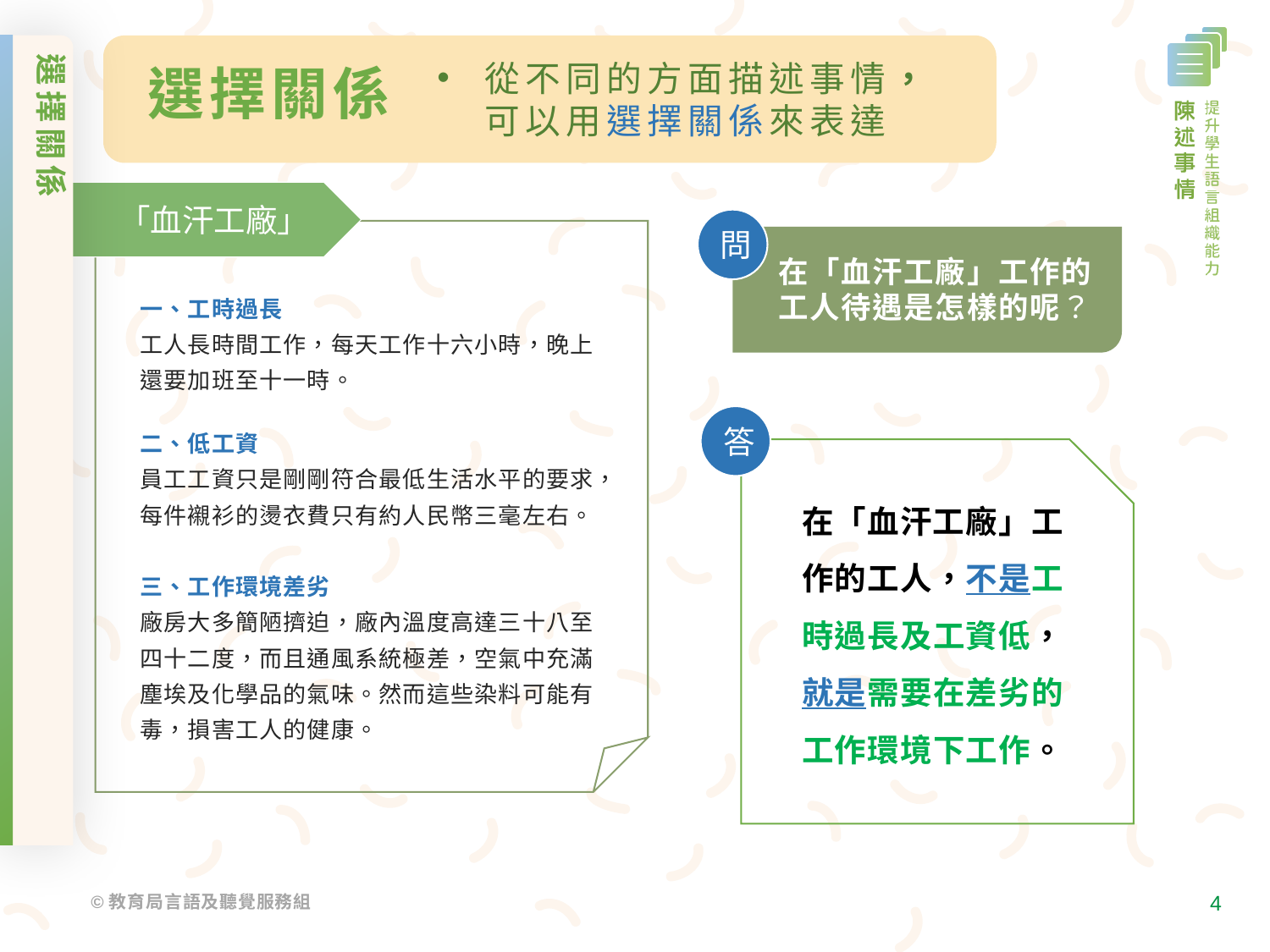

選擇關係

從不同的方面描述事情，可以用選擇關係來表達
選擇關係

「血汗工廠」
問

在「血汗工廠」工作的工人待遇是怎樣的呢？
一、工時過長
工人長時間工作，每天工作十六小時，晚上還要加班至十一時。
二、低工資
員工工資只是剛剛符合最低生活水平的要求，每件襯衫的燙衣費只有約人民幣三毫左右。
三、工作環境差劣
廠房大多簡陋擠迫，廠內溫度高達三十八至四十二度，而且通風系統極差，空氣中充滿塵埃及化學品的氣味。然而這些染料可能有毒，損害工人的健康。
答

在「血汗工廠」工作的工人，不是工時過長及工資低，就是需要在差劣的工作環境下工作。
4